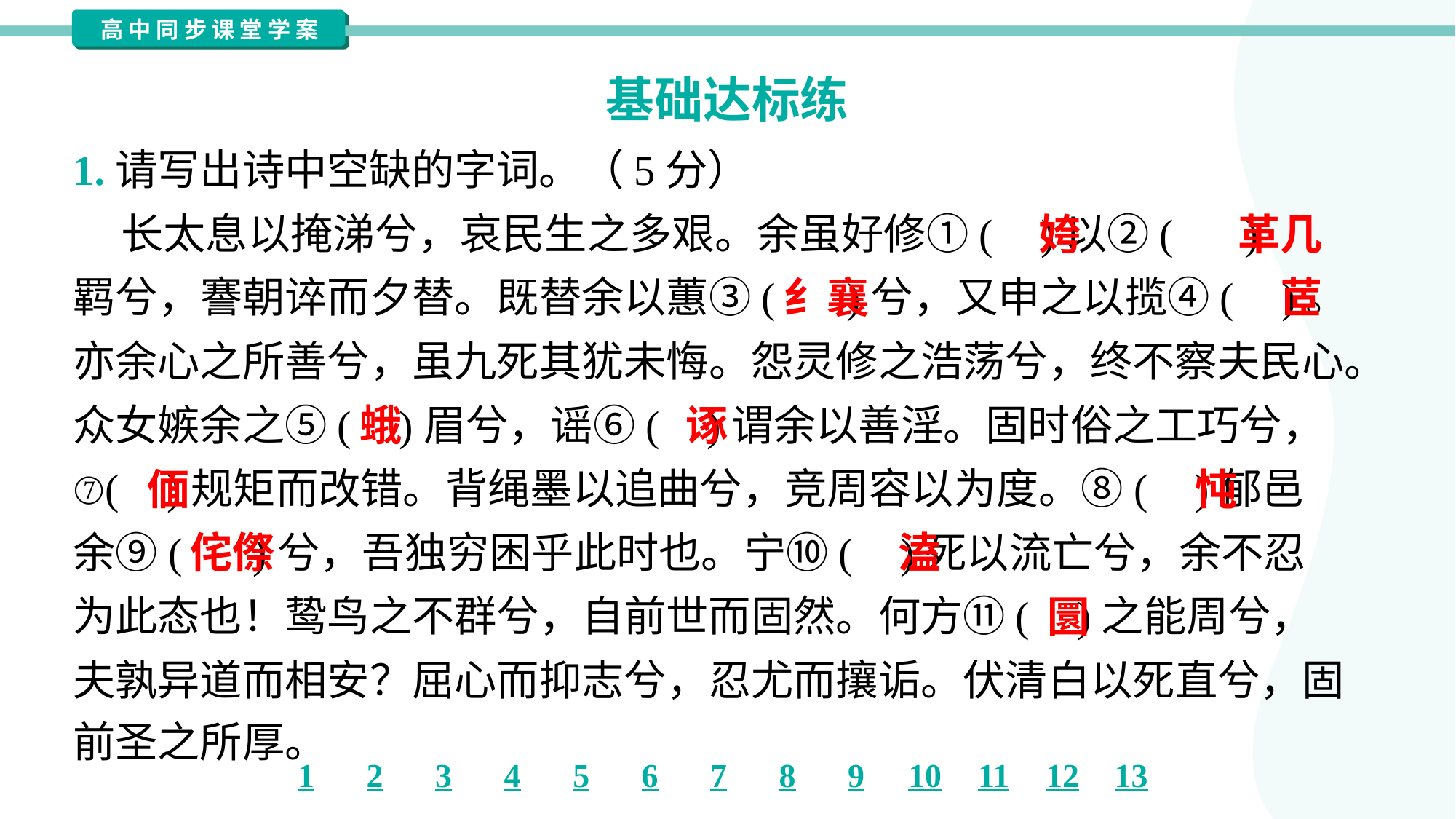

基础达标练
1.请写出诗中空缺的字词。（5分）
    长太息以掩涕兮，哀民生之多艰。余虽好修①(    )以②(      )
羁兮，謇朝谇而夕替。既替余以蕙③(      )兮，又申之以揽④(    )。
亦余心之所善兮，虽九死其犹未悔。怨灵修之浩荡兮，终不察夫民心。
众女嫉余之⑤(    )眉兮，谣⑥(    )谓余以善淫。固时俗之工巧兮，
⑦(    )规矩而改错。背绳墨以追曲兮，竞周容以为度。⑧(    )郁邑
余⑨(      )兮，吾独穷困乎此时也。宁⑩(    )死以流亡兮，余不忍
为此态也！鸷鸟之不群兮，自前世而固然。何方⑪(    )之能周兮，
夫孰异道而相安？屈心而抑志兮，忍尤而攘诟。伏清白以死直兮，固
前圣之所厚。
姱
革几
纟襄
茝
蛾
诼
偭
忳
侘傺
溘
圜